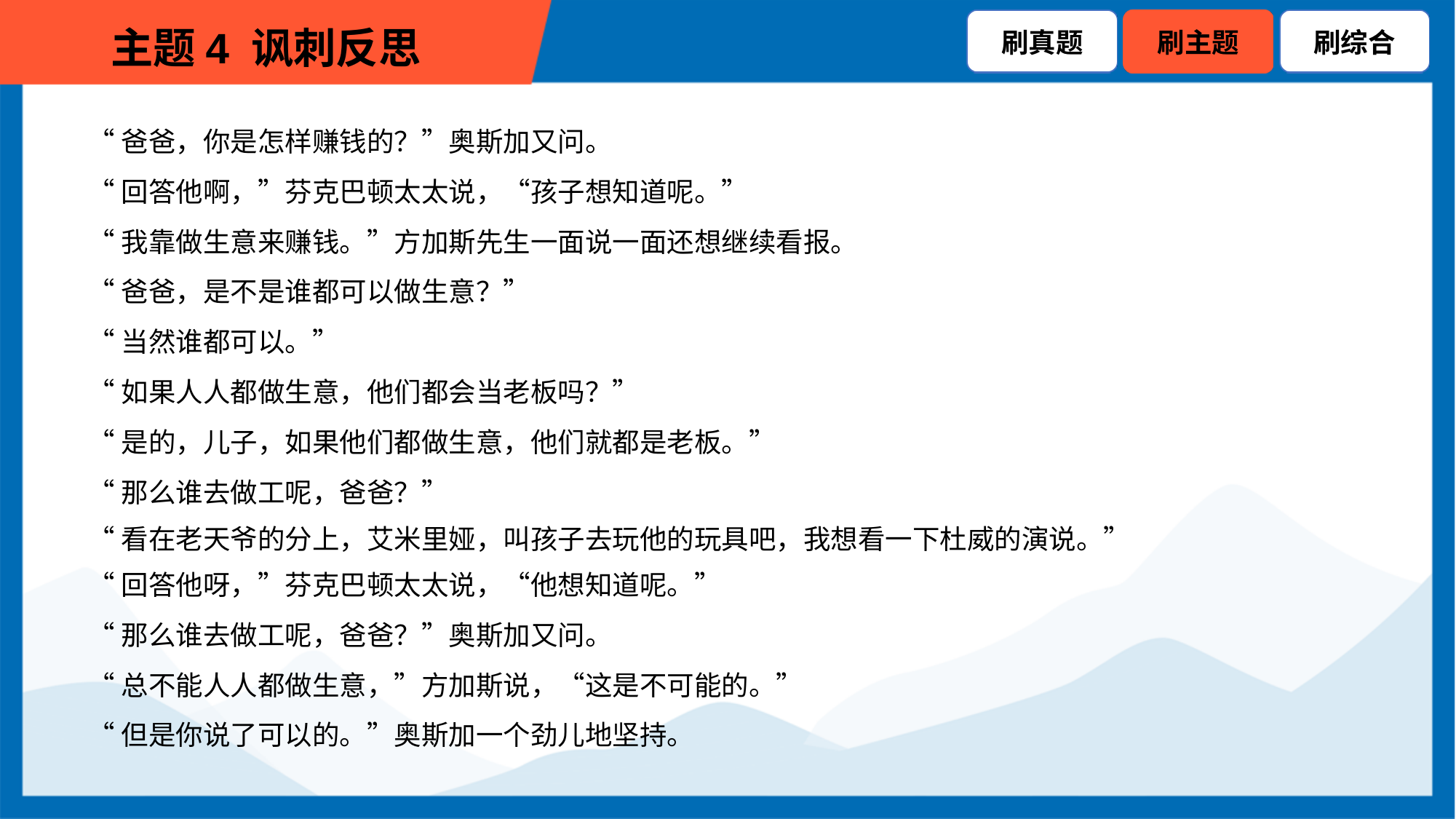

“爸爸，你是怎样赚钱的？”奥斯加又问。
    “回答他啊，”芬克巴顿太太说，“孩子想知道呢。”
    “我靠做生意来赚钱。”方加斯先生一面说一面还想继续看报。
    “爸爸，是不是谁都可以做生意？”
    “当然谁都可以。”
    “如果人人都做生意，他们都会当老板吗？”
    “是的，儿子，如果他们都做生意，他们就都是老板。”
    “那么谁去做工呢，爸爸？”
    “看在老天爷的分上，艾米里娅，叫孩子去玩他的玩具吧，我想看一下杜威的演说。”
    “回答他呀，”芬克巴顿太太说，“他想知道呢。”
    “那么谁去做工呢，爸爸？”奥斯加又问。
    “总不能人人都做生意，”方加斯说，“这是不可能的。”
    “但是你说了可以的。”奥斯加一个劲儿地坚持。